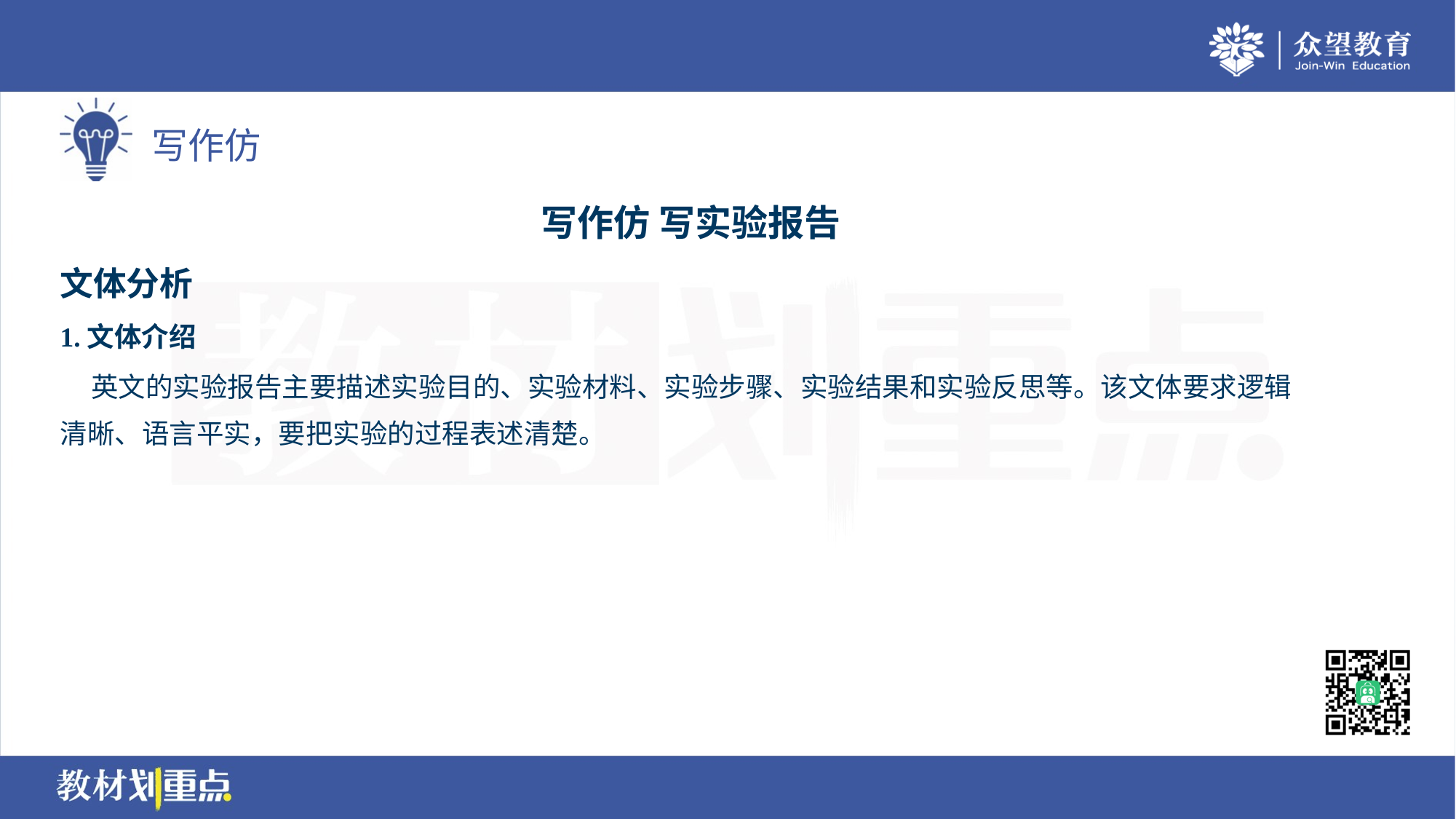

写作仿 写实验报告
文体分析
1.文体介绍
    英文的实验报告主要描述实验目的、实验材料、实验步骤、实验结果和实验反思等。该文体要求逻辑
清晰、语言平实，要把实验的过程表述清楚。